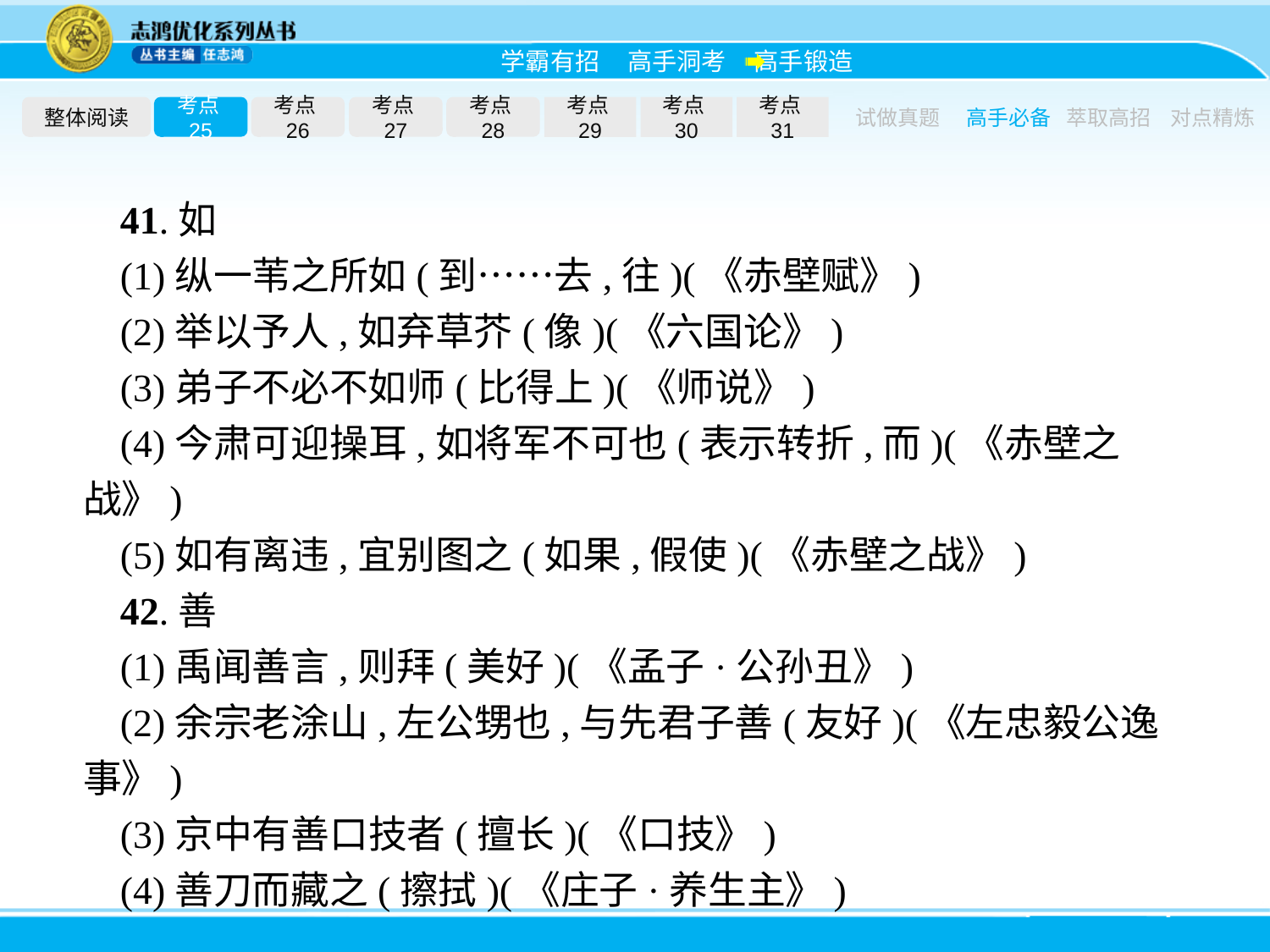

整体阅读
考点25
考点26
考点27
考点28
考点29
考点30
考点31
试做真题
高手必备
萃取高招
对点精炼
41.如
(1)纵一苇之所如(到……去,往)(《赤壁赋》)
(2)举以予人,如弃草芥(像)(《六国论》)
(3)弟子不必不如师(比得上)(《师说》)
(4)今肃可迎操耳,如将军不可也(表示转折,而)(《赤壁之战》)
(5)如有离违,宜别图之(如果,假使)(《赤壁之战》)
42.善
(1)禹闻善言,则拜(美好)(《孟子·公孙丑》)
(2)余宗老涂山,左公甥也,与先君子善(友好)(《左忠毅公逸事》)
(3)京中有善口技者(擅长)(《口技》)
(4)善刀而藏之(擦拭)(《庄子·养生主》)